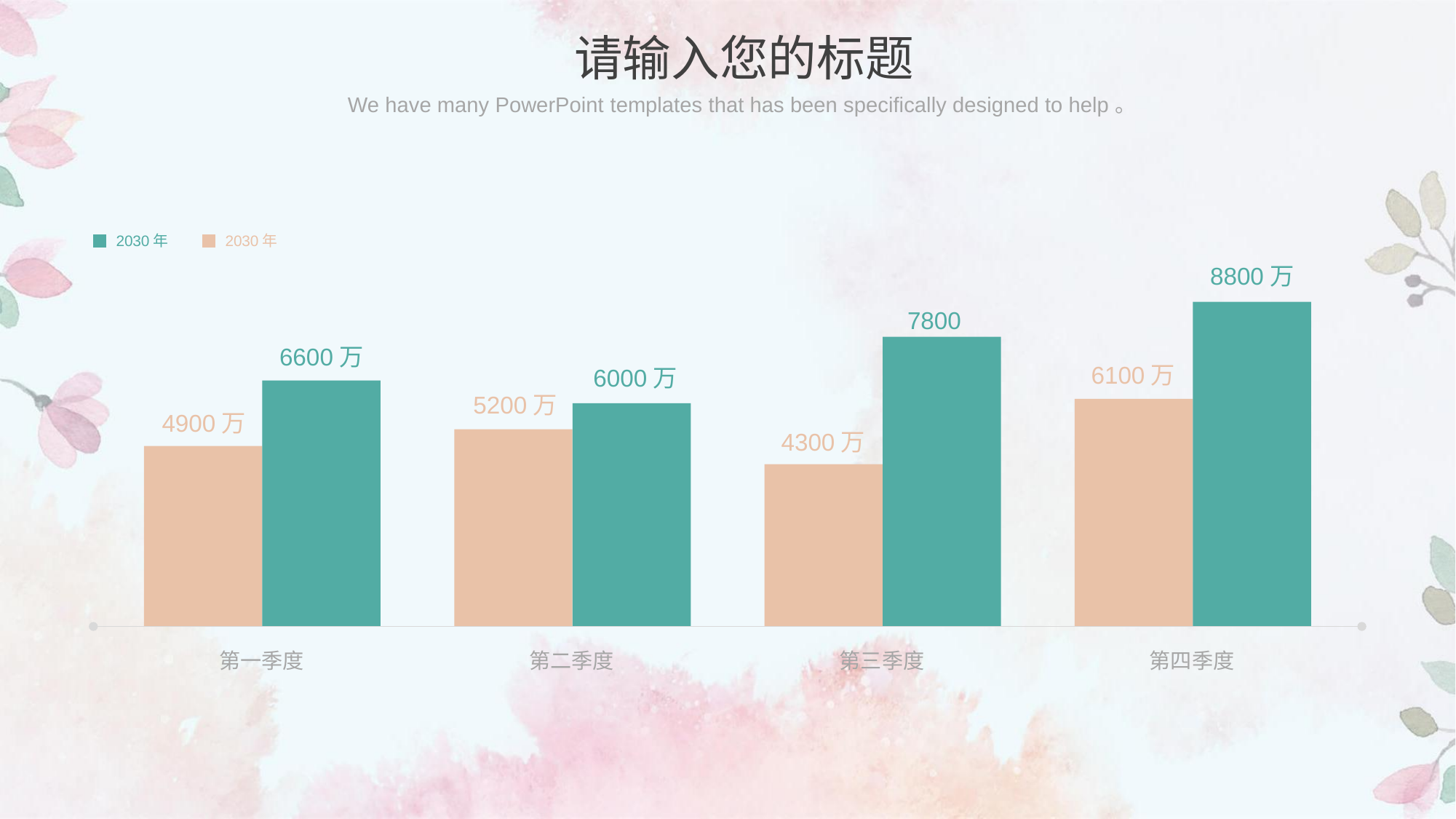

请输入您的标题
We have many PowerPoint templates that has been specifically designed to help。
2030年

2030年

8800万
7800万
6600万
6100万
6000万
5200万
4900万
4300万

第一季度
第二季度
第三季度
第四季度